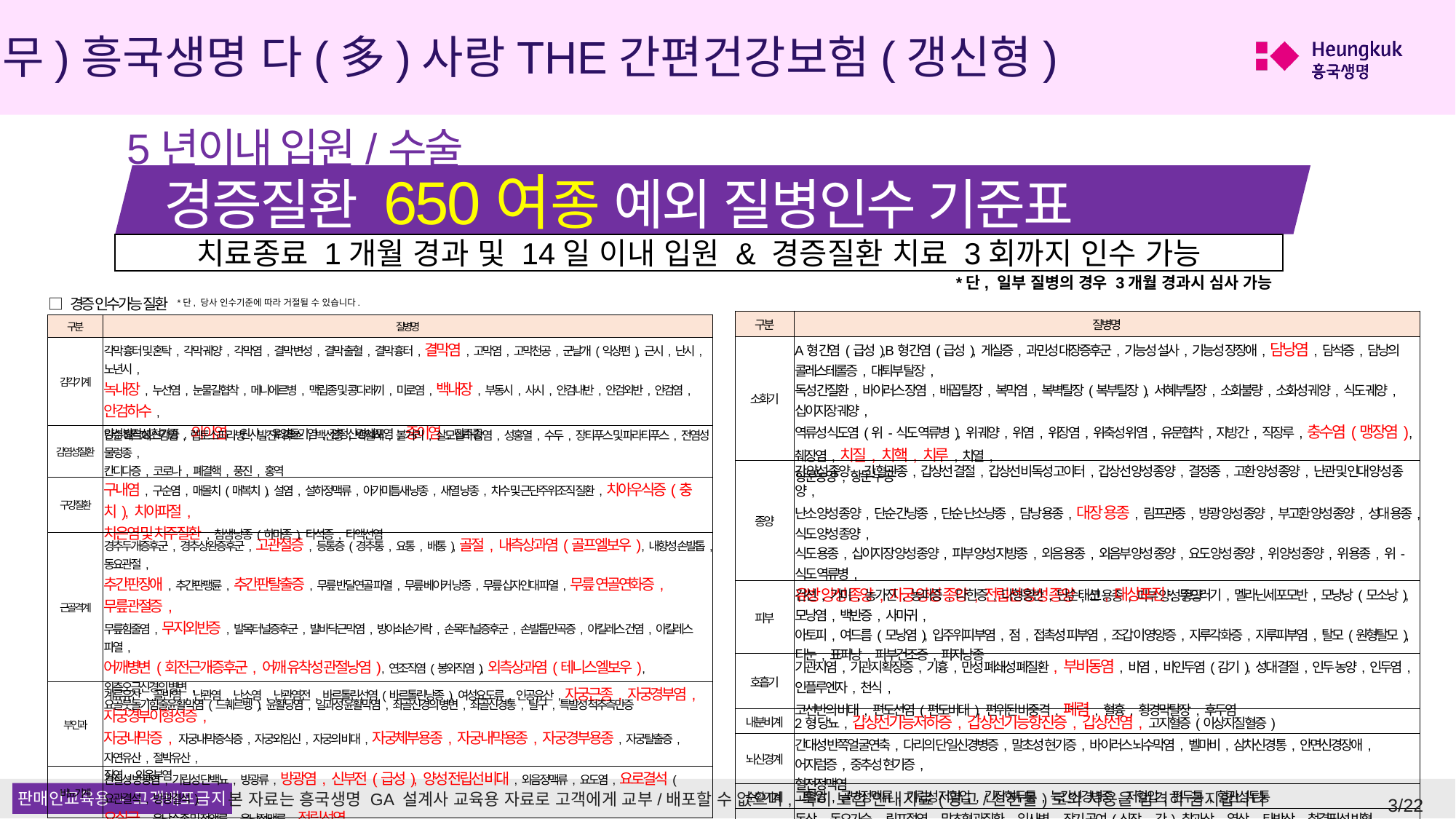

(무)흥국생명 다(多)사랑THE간편건강보험(갱신형)
5년이내 입원/수술
경증질환 650여종 예외 질병인수 기준표

치료종료 1개월 경과 및 14일 이내 입원 & 경증질환 치료 3회까지 인수 가능
*단, 일부 질병의 경우 3개월 경과시 심사 가능
| □ 경증 인수가능 질환 |  |  |  |  |
| --- | --- | --- | --- | --- |
| 구분 | 질병명 |  |  |  |
| 감각기계 | 각막 흉터 및 혼탁, 각막 궤양, 각막염, 결막 변성, 결막 출혈, 결막 흉터, 결막염, 고막염, 고막천공, 군날개(익상편), 근시, 난시, 노년시, 녹내장, 누선염, 눈물길협착, 메니에르병, 맥립종 및 콩다래끼, 미로염, 백내장, 부동시, 사시, 안검내반, 안검외반, 안검염, 안검하수, 양성 발작성 현기증, 외이염, 원시, 유양돌기염, 전정신경세포염, 중이염, 진주종 |  |  |  |
| 감염성질환 | 단순 헤르페스감염, 렙토스피라병, 발진티푸스, 백선증, 백일해, 볼거리, 살모넬라 감염, 성홍열, 수두, 장티푸스 및 파라티푸스, 전염성 물렁종, 칸디다증, 코로나, 폐결핵, 풍진, 홍역 |  |  |  |
| 구강질환 | 구내염, 구순염, 매몰치(매복치), 설염, 설하정맥류, 아가미틈새 낭종, 새열 낭종, 치수 및 근단주위조직 질환, 치아우식증(충치), 치아파절, 치은염 및 치주질환, 침샘 낭종(하마종), 타석증, 타액선염 |  |  |  |
| 근골격계 | 경추두개증후군, 경추상완증후군, 고관절증, 등통증(경추통, 요통, 배통), 골절, 내측상과염(골프엘보우), 내향성 손발톱, 동요관절, 추간판장애, 추간판팽륜, 추간판탈출증, 무릎 반달연골 파열, 무릎 베이커 낭종, 무릎 십자인대 파열, 무릎 연골연화증, 무릎관절증, 무릎힘줄염, 무지외반증, 발목터널증후군, 발바닥근막염, 방아쇠손가락, 손목터널증후군, 손발톱만곡증, 아킬레스 건염, 아킬레스 파열, 어깨병변(회전근개증후군, 어깨 유착성 관절낭염), 연조직염(봉와직염), 외측상과염(테니스엘보우), 외측오금신경의 병변, 요골붓돌기힘줄윤활막염(드퀘르벵), 윤활낭염, 일과성 윤활막염, 좌골신경의 병변, 좌골신경통, 탈구, 특발성 척추측만증 |  |  |  |
| 부인과 | 계류유산, 골반염, 난관염, 난소염, 난관염전, 바르톨린선염(바르톨린낭종), 여성요도류, 인공유산, 자궁근종, 자궁경부염, 자궁경부이형성증, 자궁내막증, 자궁내막증식증, 자궁외임신, 자궁의 비대, 자궁체부용종, 자궁내막용종, 자궁경부용종, 자궁탈출증, 자연유산, 절박유산, 질염, 외음부염 |  |  |  |
| 비뇨기계 | 간질성 방광염, 기립성 단백뇨, 방광류, 방광염, 신부전(급성), 양성 전립선 비대, 외음정맥류, 요도염, 요로결석(요관결석, 방광결석), 요실금, 음낭수종 및 정액류, 음낭정맥류, 전립선염 |  |  |  |
*단, 당사 인수기준에 따라 거절될 수 있습니다.
| 구분 | 질병명 |
| --- | --- |
| 소화기 | A형 간염(급성), B형 간염(급성), 게실증, 과민성 대장증후군, 기능성 설사, 기능성 장장애, 담낭염, 담석증, 담낭의 콜레스테롤증, 대퇴부 탈장, 독성 간질환, 바이러스 장염, 배꼽탈장, 복막염, 복벽탈장(복부탈장), 서혜부탈장, 소화불량, 소화성 궤양, 식도 궤양, 십이지장 궤양, 역류성 식도염(위-식도 역류병), 위 궤양, 위염, 위장염, 위축성 위염, 유문협착, 지방간, 직장루, 충수염(맹장염), 췌장염, 치질, 치핵, 치루, 치열, 항문농양, 항문 누공 |
| 종양 | 간 양성 종양, 간 혈관종, 갑상선 결절, 갑상선 비독성 고이터, 갑상선 양성 종양, 결정종, 고환 양성 종양, 난관 및 인대 양성 종양, 난소 양성 종양, 단순 간낭종, 단순 난소낭종, 담낭 용종, 대장 용종, 림프관종, 방광 양성 종양, 부고환 양성 종양, 성대 용종, 식도 양성 종양, 식도 용종, 십이지장 양성 종양, 피부 양성 지방종, 외음 용종, 외음부 양성 종양, 요도 양성 종양, 위 양성 종양, 위 용종, 위-식도 역류병, 유방 양성 종양, 자궁 양성 종양, 전립선 양성 종양, 코 용종, 피부 양성 종양 |
| 피부 | 건선, 기미, 농가진, 농피증, 다한증, 다형홍반, 단순태선, 대상포진, 두드러기, 멜라닌세포모반, 모낭낭(모소낭), 모낭염, 백반증, 사마귀, 아토피, 여드름(모낭염), 입주위피부염, 점, 접촉성 피부염, 조갑 이영양증, 지루각화증, 지루피부염, 탈모(원형탈모), 티눈, 표피낭, 피부건조증, 피지낭종 |
| 호흡기 | 기관지염, 기관지확장증, 기흉, 만성 폐쇄성 폐질환, 부비동염, 비염, 비인두염(감기), 성대 결절, 인두 농양, 인두염, 인플루엔자, 천식, 코선반의 비대, 편도선염(편도비대), 편위된 비중격, 폐렴, 혈흉, 횡경막탈장, 후두염 |
| 내분비계 | 2형 당뇨, 갑상선기능저하증, 갑상선기능항진증, 갑상선염, 고지혈증(이상지질혈증) |
| 뇌신경계 | 간대성 반쪽얼굴연축, 다리의 단일신경병증, 말초성 현기증, 바이러스 뇌수막염, 벨마비, 삼차신경통, 안면신경장애, 어지럼증, 중추성 현기증, 혈전정맥염 |
| 순환기계 | 고혈압, 골반정맥류, 기립성 저혈압, 긴장형두통, 늑간신경병증, 저혈압, 편두통, 혈관성두통 |
| 기타 | 동상, 동요가슴, 림프절염, 말초혈관질환, 일사병, 장기 공여(신장, 간), 찰과상, 열상, 타박상, 철결핍성 빈혈, 하지정맥류, 화상 |
3/22